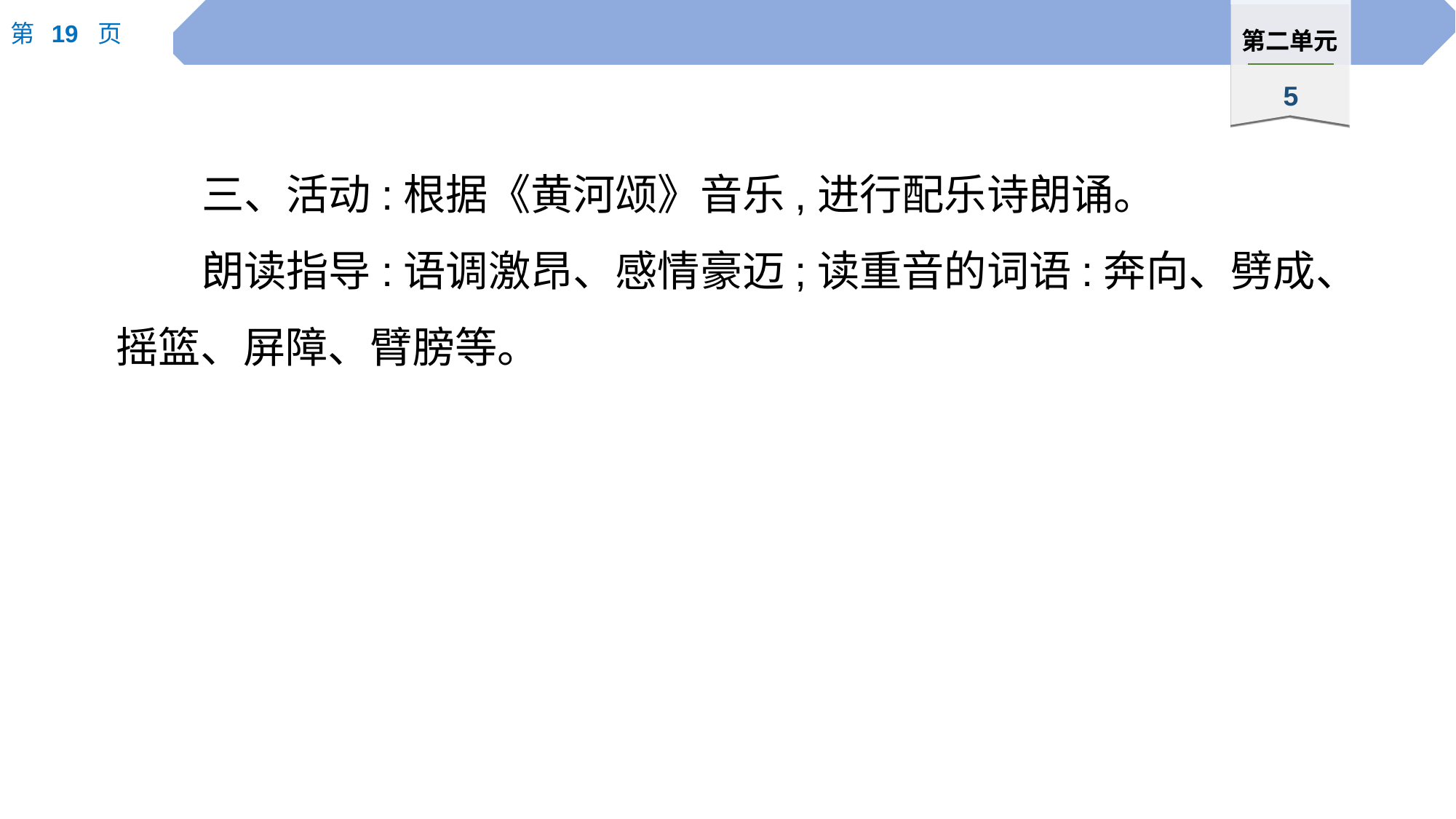

三、活动:根据《黄河颂》音乐,进行配乐诗朗诵。
朗读指导:语调激昂、感情豪迈;读重音的词语:奔向、劈成、摇篮、屏障、臂膀等。